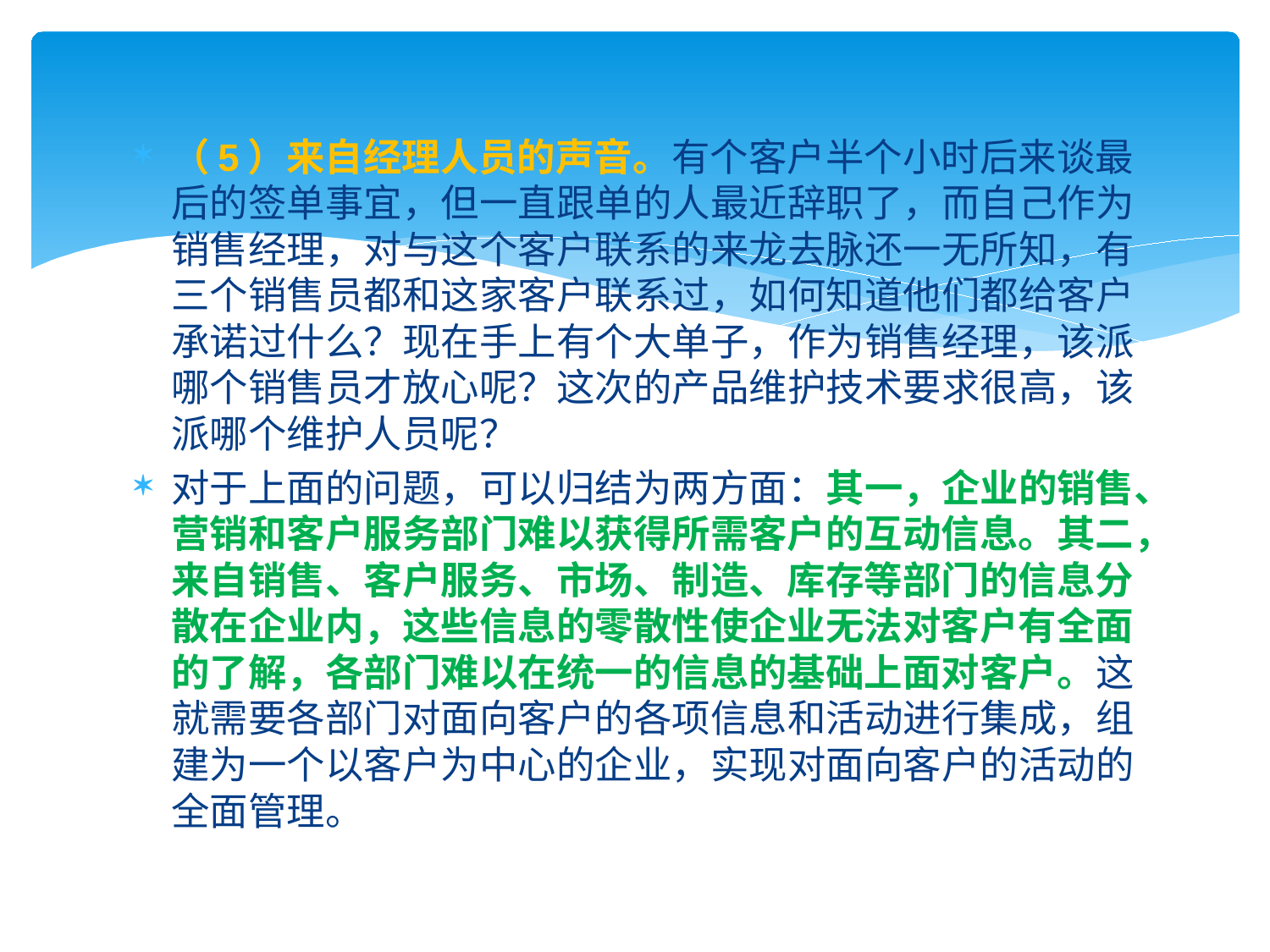

（5）来自经理人员的声音。有个客户半个小时后来谈最后的签单事宜，但一直跟单的人最近辞职了，而自己作为销售经理，对与这个客户联系的来龙去脉还一无所知，有三个销售员都和这家客户联系过，如何知道他们都给客户承诺过什么？现在手上有个大单子，作为销售经理，该派哪个销售员才放心呢？这次的产品维护技术要求很高，该派哪个维护人员呢？
对于上面的问题，可以归结为两方面：其一，企业的销售、营销和客户服务部门难以获得所需客户的互动信息。其二，来自销售、客户服务、市场、制造、库存等部门的信息分散在企业内，这些信息的零散性使企业无法对客户有全面的了解，各部门难以在统一的信息的基础上面对客户。这就需要各部门对面向客户的各项信息和活动进行集成，组建为一个以客户为中心的企业，实现对面向客户的活动的全面管理。